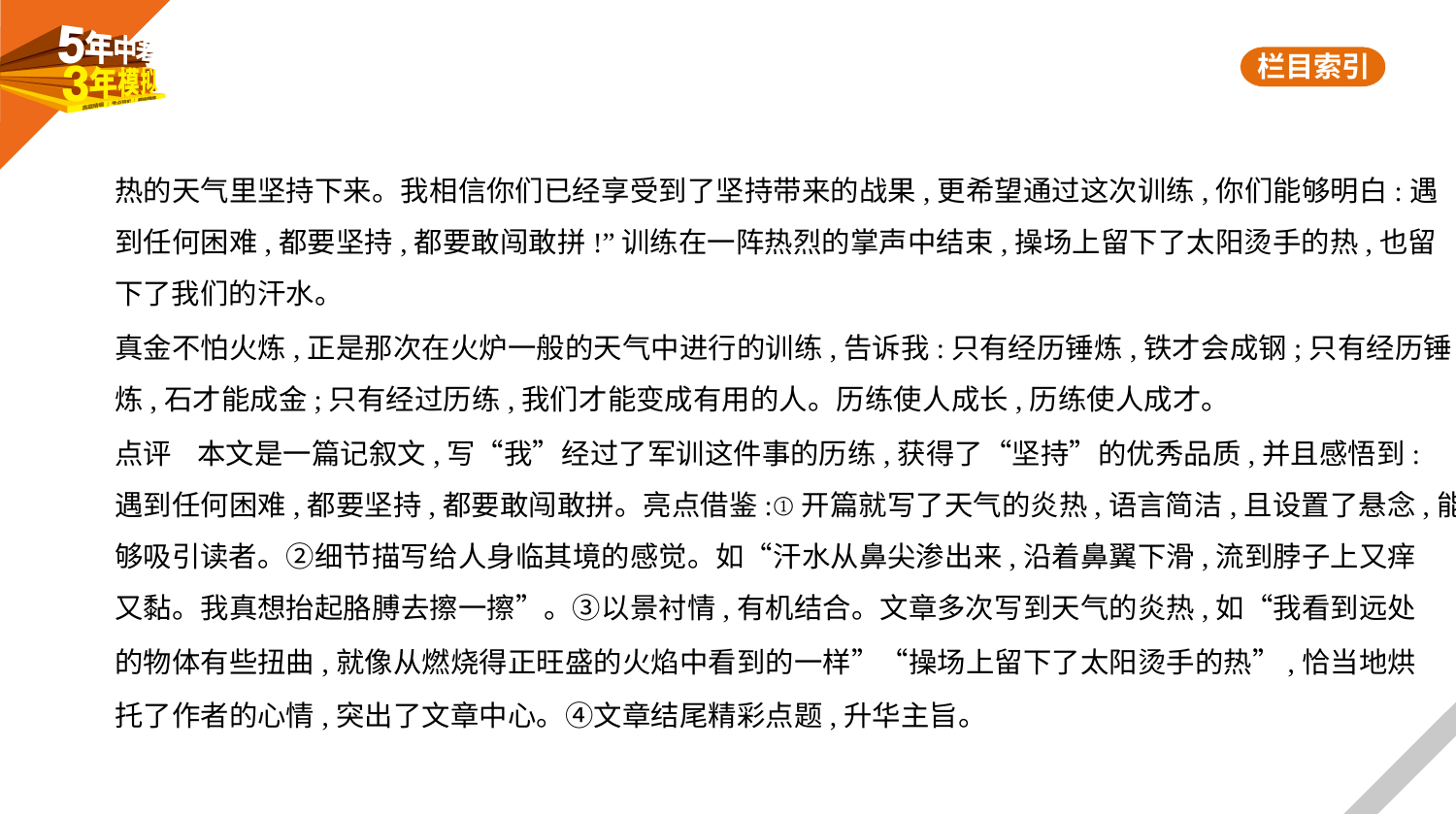

热的天气里坚持下来。我相信你们已经享受到了坚持带来的战果,更希望通过这次训练,你们能够明白:遇
到任何困难,都要坚持,都要敢闯敢拼!”训练在一阵热烈的掌声中结束,操场上留下了太阳烫手的热,也留
下了我们的汗水。
真金不怕火炼,正是那次在火炉一般的天气中进行的训练,告诉我:只有经历锤炼,铁才会成钢;只有经历锤
炼,石才能成金;只有经过历练,我们才能变成有用的人。历练使人成长,历练使人成才。
点评    本文是一篇记叙文,写“我”经过了军训这件事的历练,获得了“坚持”的优秀品质,并且感悟到:
遇到任何困难,都要坚持,都要敢闯敢拼。亮点借鉴:①开篇就写了天气的炎热,语言简洁,且设置了悬念,能
够吸引读者。②细节描写给人身临其境的感觉。如“汗水从鼻尖渗出来,沿着鼻翼下滑,流到脖子上又痒
又黏。我真想抬起胳膊去擦一擦”。③以景衬情,有机结合。文章多次写到天气的炎热,如“我看到远处
的物体有些扭曲,就像从燃烧得正旺盛的火焰中看到的一样”“操场上留下了太阳烫手的热”,恰当地烘
托了作者的心情,突出了文章中心。④文章结尾精彩点题,升华主旨。